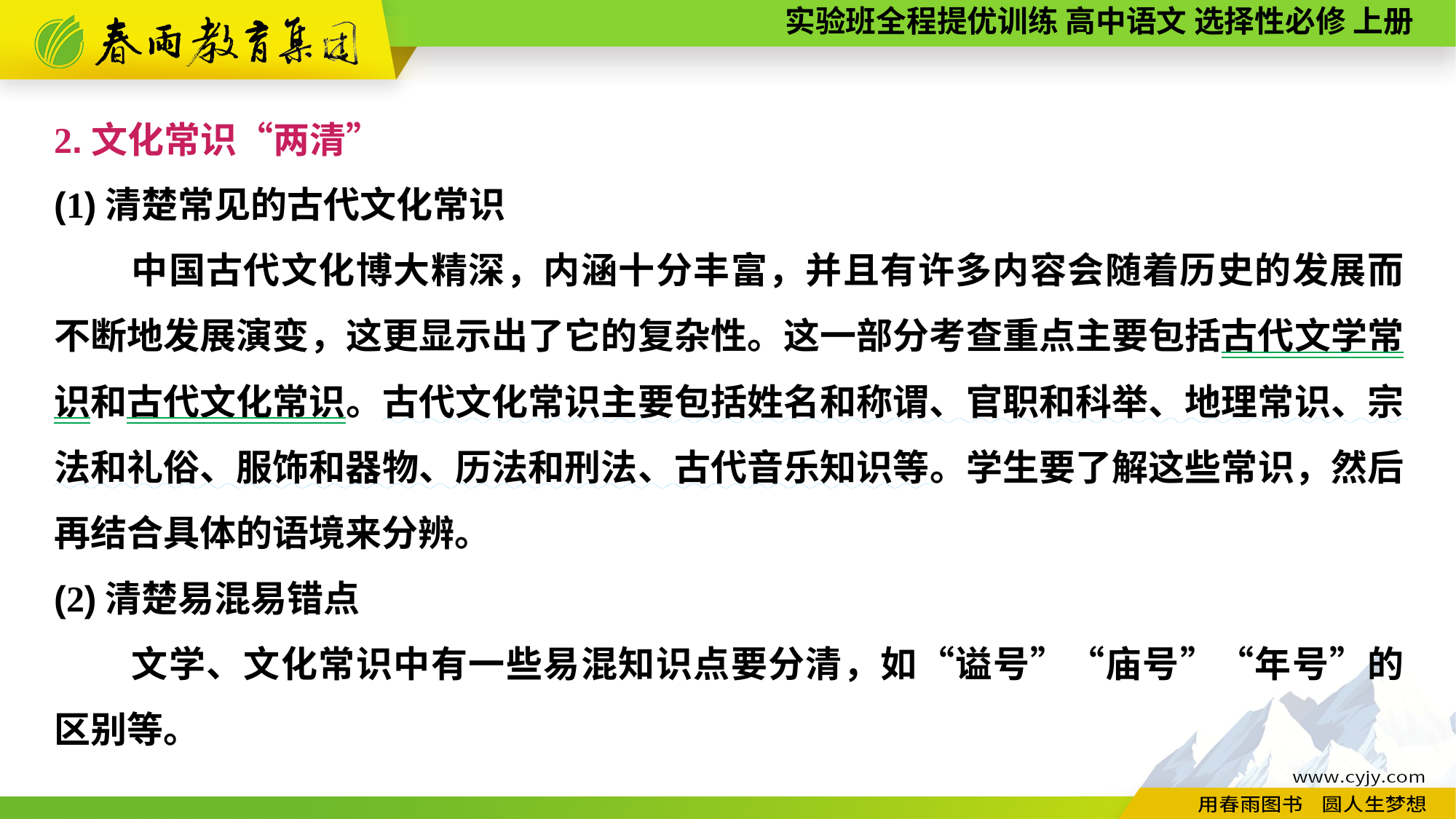

2.文化常识“两清”
(1)清楚常见的古代文化常识
中国古代文化博大精深，内涵十分丰富，并且有许多内容会随着历史的发展而不断地发展演变，这更显示出了它的复杂性。这一部分考查重点主要包括古代文学常识和古代文化常识。古代文化常识主要包括姓名和称谓、官职和科举、地理常识、宗法和礼俗、服饰和器物、历法和刑法、古代音乐知识等。学生要了解这些常识，然后再结合具体的语境来分辨。
(2)清楚易混易错点
文学、文化常识中有一些易混知识点要分清，如“谥号”“庙号”“年号”的区别等。